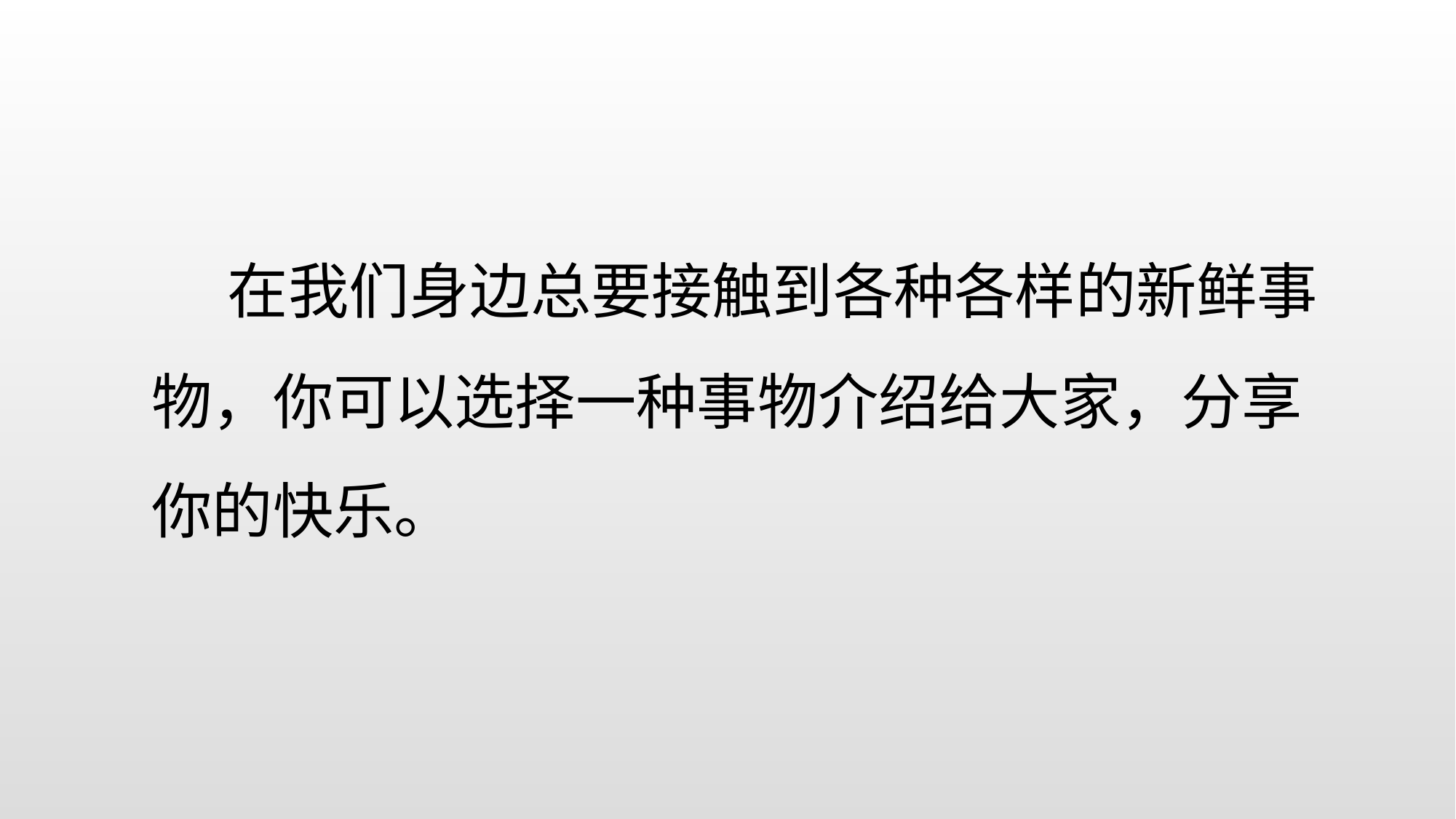

在我们身边总要接触到各种各样的新鲜事物，你可以选择一种事物介绍给大家，分享你的快乐。